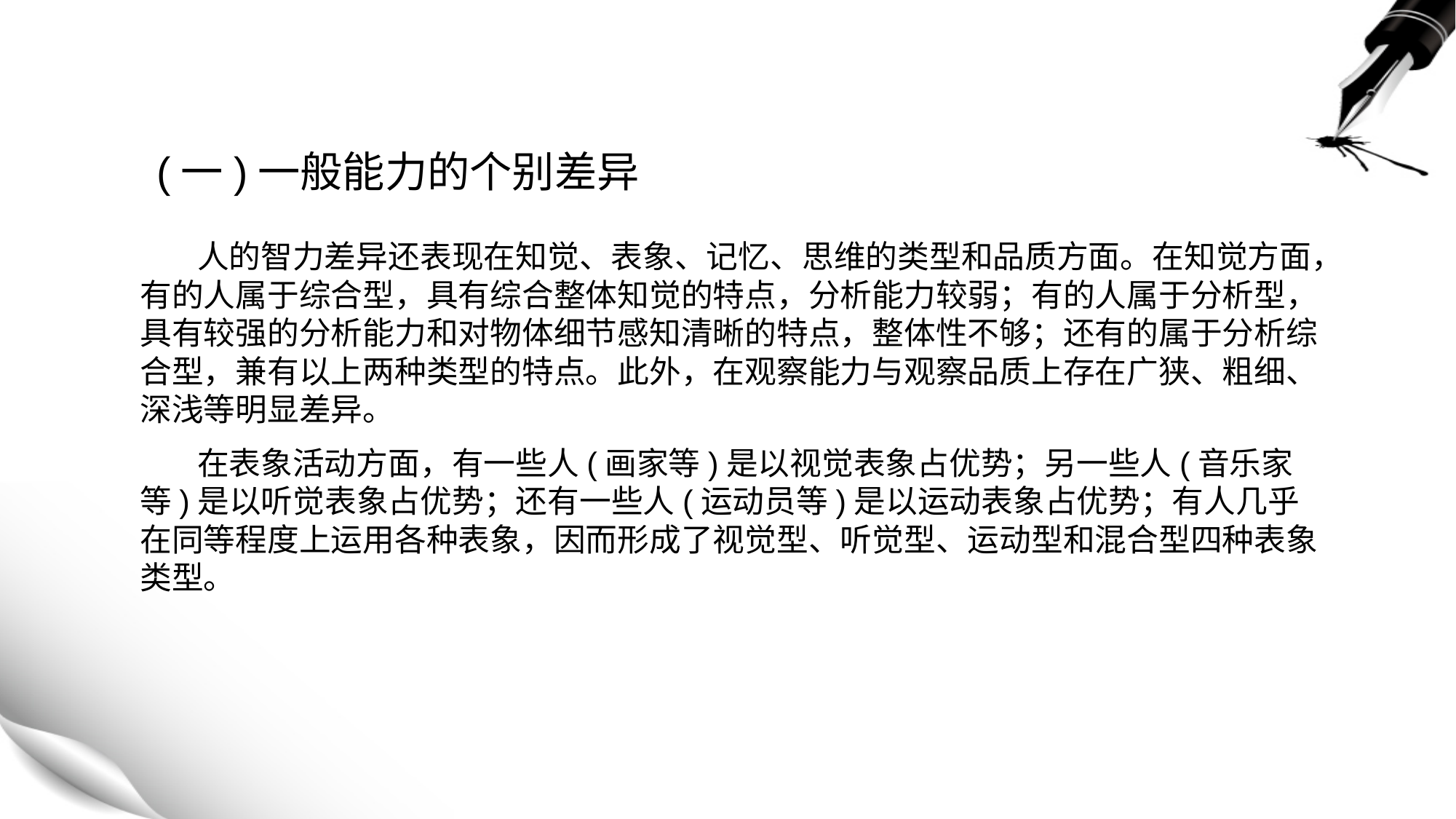

# (一)一般能力的个别差异
       人的智力差异还表现在知觉、表象、记忆、思维的类型和品质方面。在知觉方面，有的人属于综合型，具有综合整体知觉的特点，分析能力较弱；有的人属于分析型，具有较强的分析能力和对物体细节感知清晰的特点，整体性不够；还有的属于分析综合型，兼有以上两种类型的特点。此外，在观察能力与观察品质上存在广狭、粗细、深浅等明显差异。
       在表象活动方面，有一些人(画家等)是以视觉表象占优势；另一些人(音乐家等)是以听觉表象占优势；还有一些人(运动员等)是以运动表象占优势；有人几乎在同等程度上运用各种表象，因而形成了视觉型、听觉型、运动型和混合型四种表象类型。